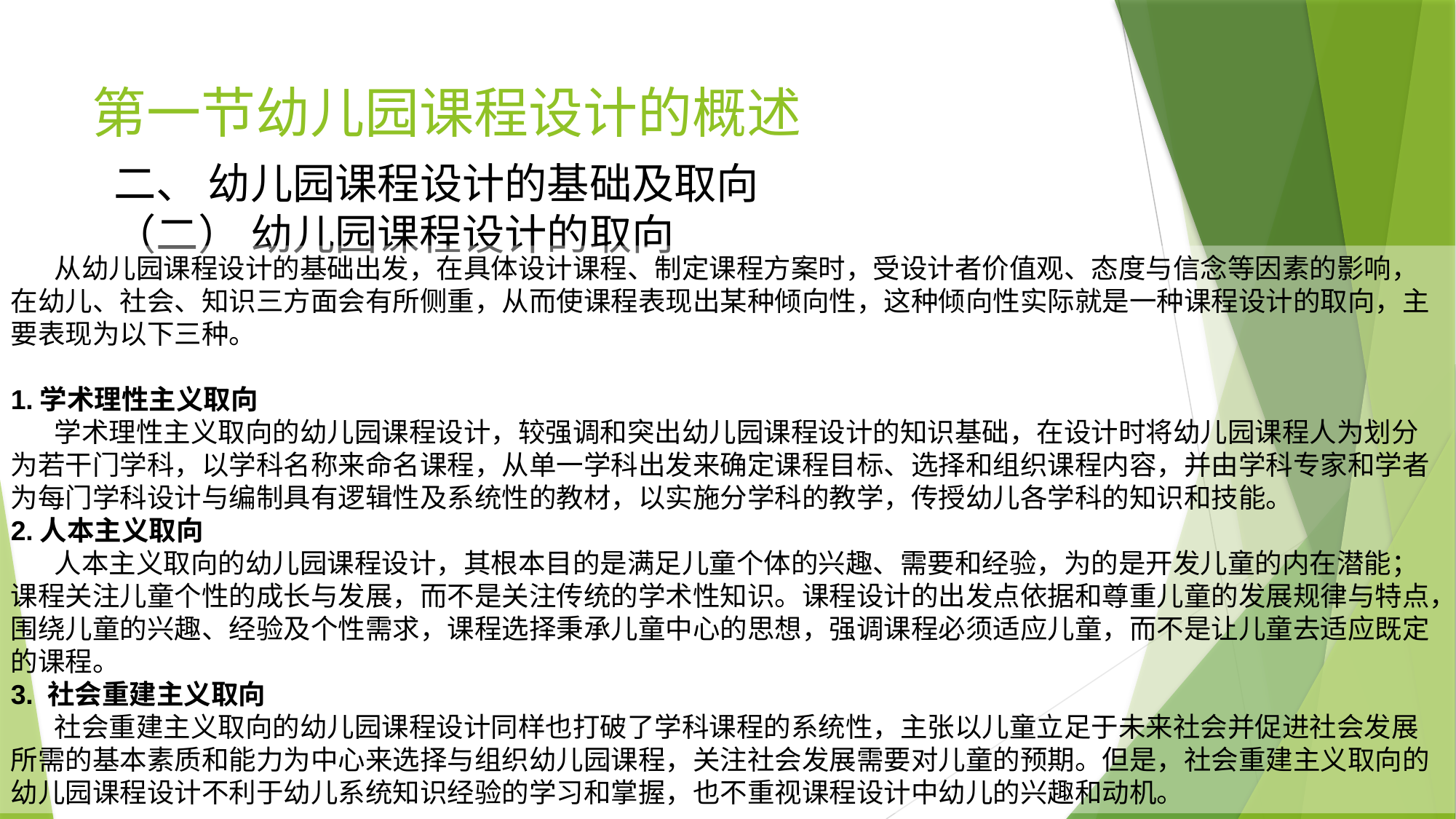

# 第一节幼儿园课程设计的概述
二、 幼儿园课程设计的基础及取向
（二） 幼儿园课程设计的取向
      从幼儿园课程设计的基础出发，在具体设计课程、制定课程方案时，受设计者价值观、态度与信念等因素的影响，在幼儿、社会、知识三方面会有所侧重，从而使课程表现出某种倾向性，这种倾向性实际就是一种课程设计的取向，主要表现为以下三种。

1.学术理性主义取向
      学术理性主义取向的幼儿园课程设计，较强调和突出幼儿园课程设计的知识基础，在设计时将幼儿园课程人为划分为若干门学科，以学科名称来命名课程，从单一学科出发来确定课程目标、选择和组织课程内容，并由学科专家和学者为每门学科设计与编制具有逻辑性及系统性的教材，以实施分学科的教学，传授幼儿各学科的知识和技能。
2.人本主义取向
      人本主义取向的幼儿园课程设计，其根本目的是满足儿童个体的兴趣、需要和经验，为的是开发儿童的内在潜能；课程关注儿童个性的成长与发展，而不是关注传统的学术性知识。课程设计的出发点依据和尊重儿童的发展规律与特点，围绕儿童的兴趣、经验及个性需求，课程选择秉承儿童中心的思想，强调课程必须适应儿童，而不是让儿童去适应既定的课程。
3. 社会重建主义取向
      社会重建主义取向的幼儿园课程设计同样也打破了学科课程的系统性，主张以儿童立足于未来社会并促进社会发展所需的基本素质和能力为中心来选择与组织幼儿园课程，关注社会发展需要对儿童的预期。但是，社会重建主义取向的幼儿园课程设计不利于幼儿系统知识经验的学习和掌握，也不重视课程设计中幼儿的兴趣和动机。